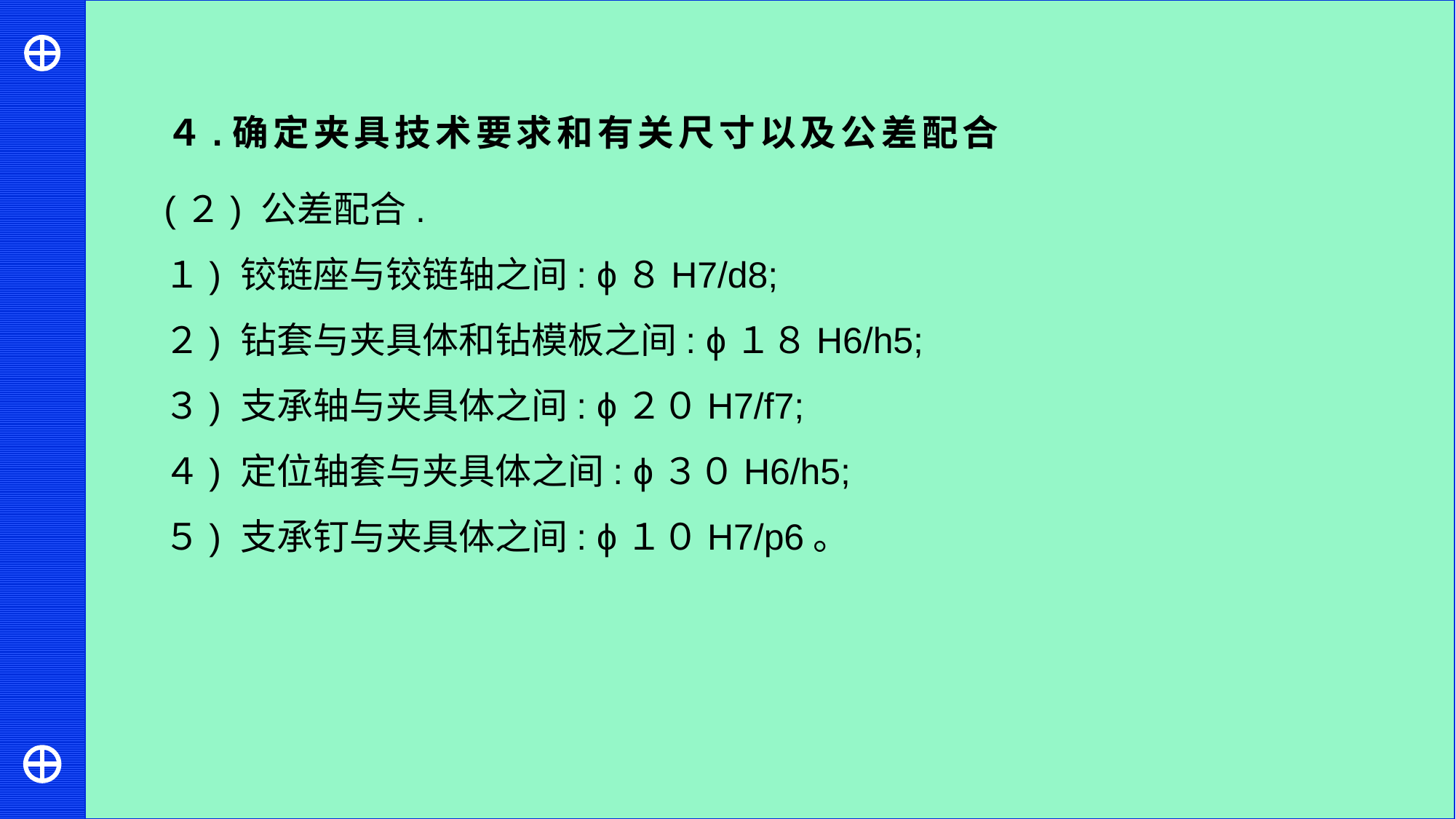

４.确定夹具技术要求和有关尺寸以及公差配合
(２) 公差配合.
１) 铰链座与铰链轴之间: ϕ８H7/d8;
２) 钻套与夹具体和钻模板之间: ϕ１８H6/h5;
３) 支承轴与夹具体之间: ϕ２０H7/f7;
４) 定位轴套与夹具体之间: ϕ３０H6/h5;
５) 支承钉与夹具体之间: ϕ１０H7/p6。